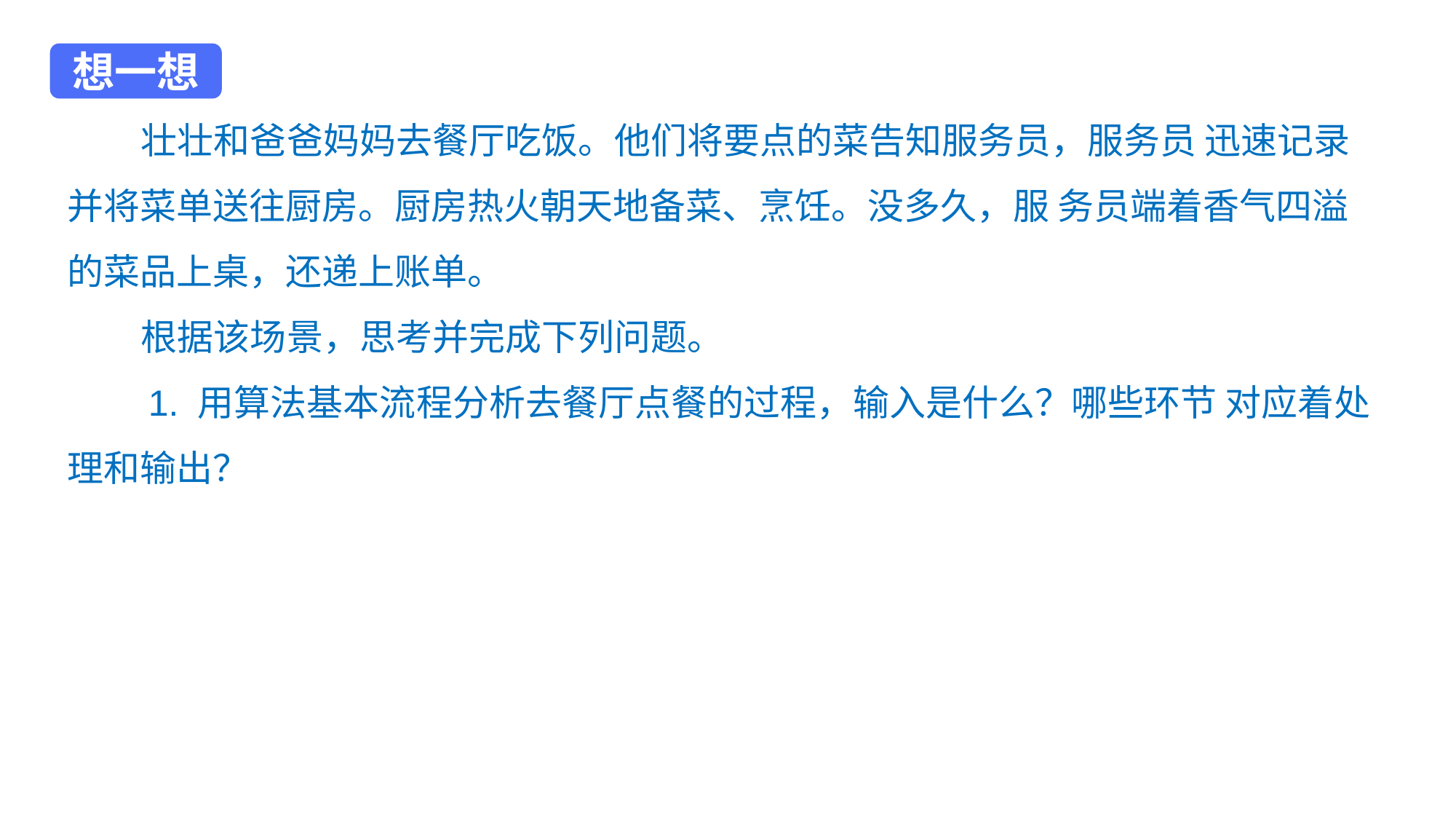

想一想
        壮壮和爸爸妈妈去餐厅吃饭。他们将要点的菜告知服务员，服务员 迅速记录并将菜单送往厨房。厨房热火朝天地备菜、烹饪。没多久，服 务员端着香气四溢的菜品上桌，还递上账单。
        根据该场景，思考并完成下列问题。
        1. 用算法基本流程分析去餐厅点餐的过程，输入是什么？哪些环节 对应着处理和输出？